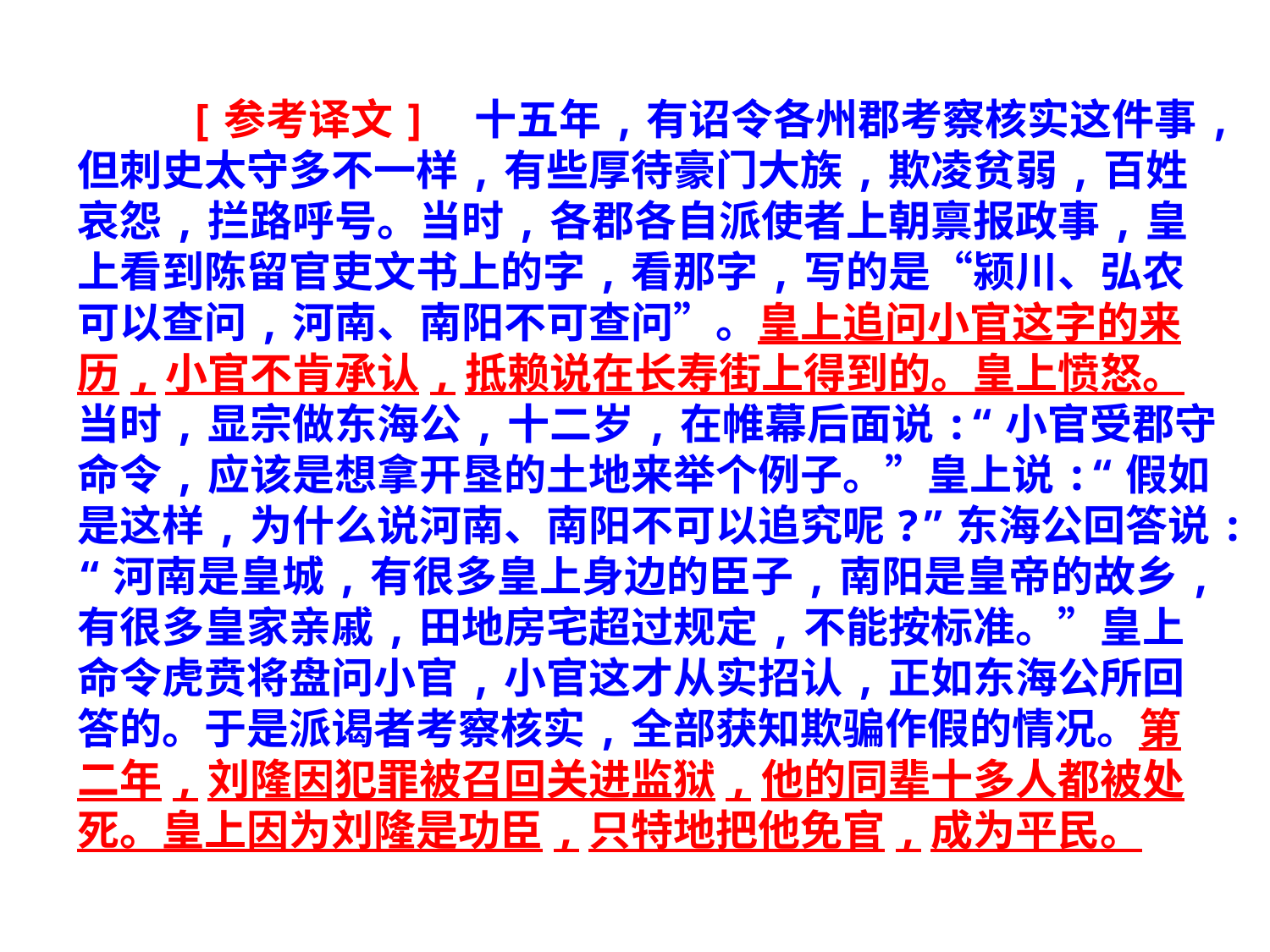

[参考译文]  十五年,有诏令各州郡考察核实这件事,但刺史太守多不一样,有些厚待豪门大族,欺凌贫弱,百姓哀怨,拦路呼号。当时,各郡各自派使者上朝禀报政事,皇上看到陈留官吏文书上的字,看那字,写的是“颍川、弘农可以查问,河南、南阳不可查问”。皇上追问小官这字的来历,小官不肯承认,抵赖说在长寿街上得到的。皇上愤怒。当时,显宗做东海公,十二岁,在帷幕后面说:“小官受郡守命令,应该是想拿开垦的土地来举个例子。”皇上说:“假如是这样,为什么说河南、南阳不可以追究呢?”东海公回答说:“河南是皇城,有很多皇上身边的臣子,南阳是皇帝的故乡,有很多皇家亲戚,田地房宅超过规定,不能按标准。”皇上命令虎贲将盘问小官,小官这才从实招认,正如东海公所回答的。于是派谒者考察核实,全部获知欺骗作假的情况。第二年,刘隆因犯罪被召回关进监狱,他的同辈十多人都被处死。皇上因为刘隆是功臣,只特地把他免官,成为平民。